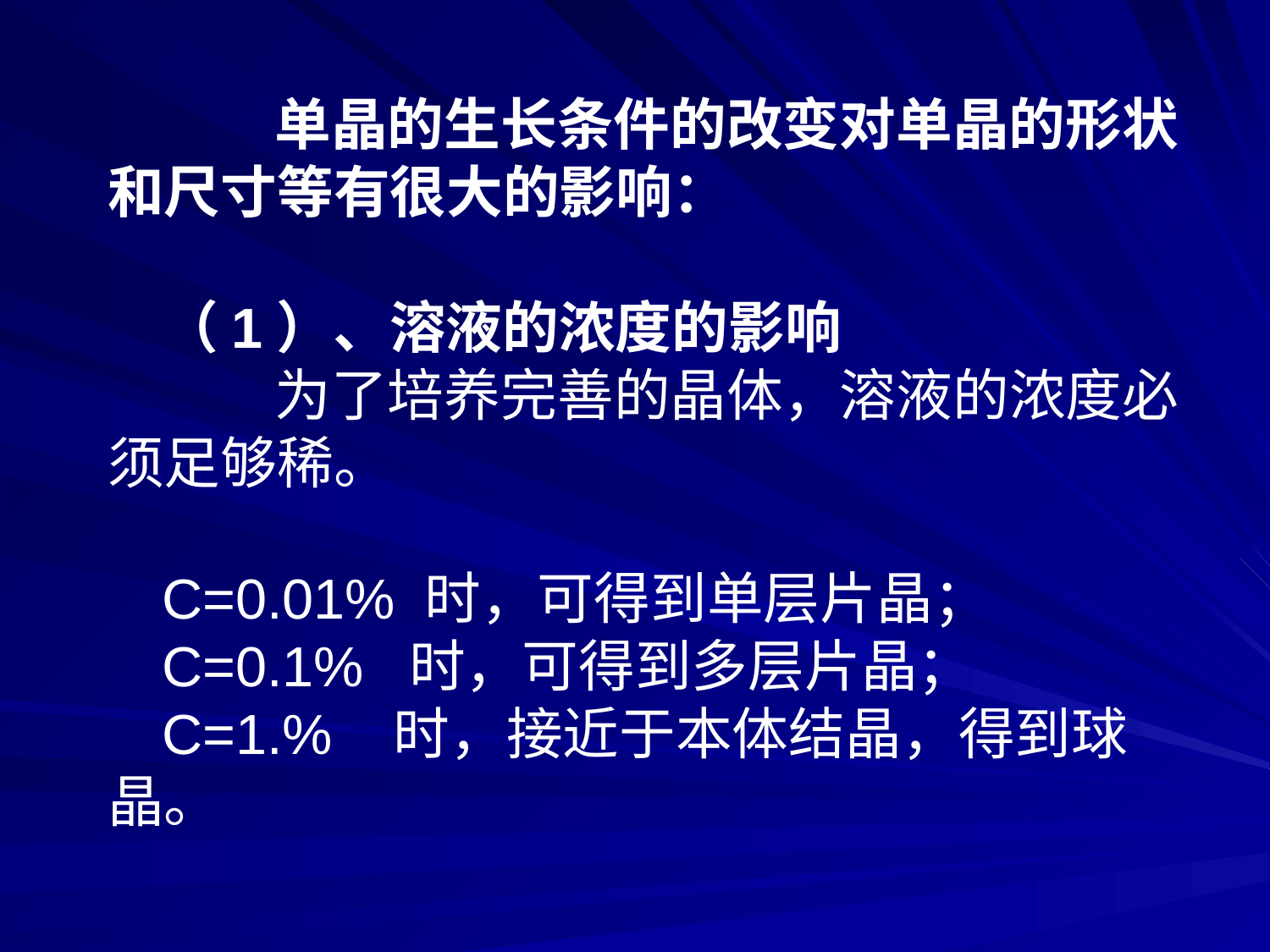

单晶的生长条件的改变对单晶的形状和尺寸等有很大的影响：

（1）、溶液的浓度的影响
　　为了培养完善的晶体，溶液的浓度必须足够稀。

C=0.01% 时，可得到单层片晶；
C=0.1%  时，可得到多层片晶；
C=1.%   时，接近于本体结晶，得到球晶。